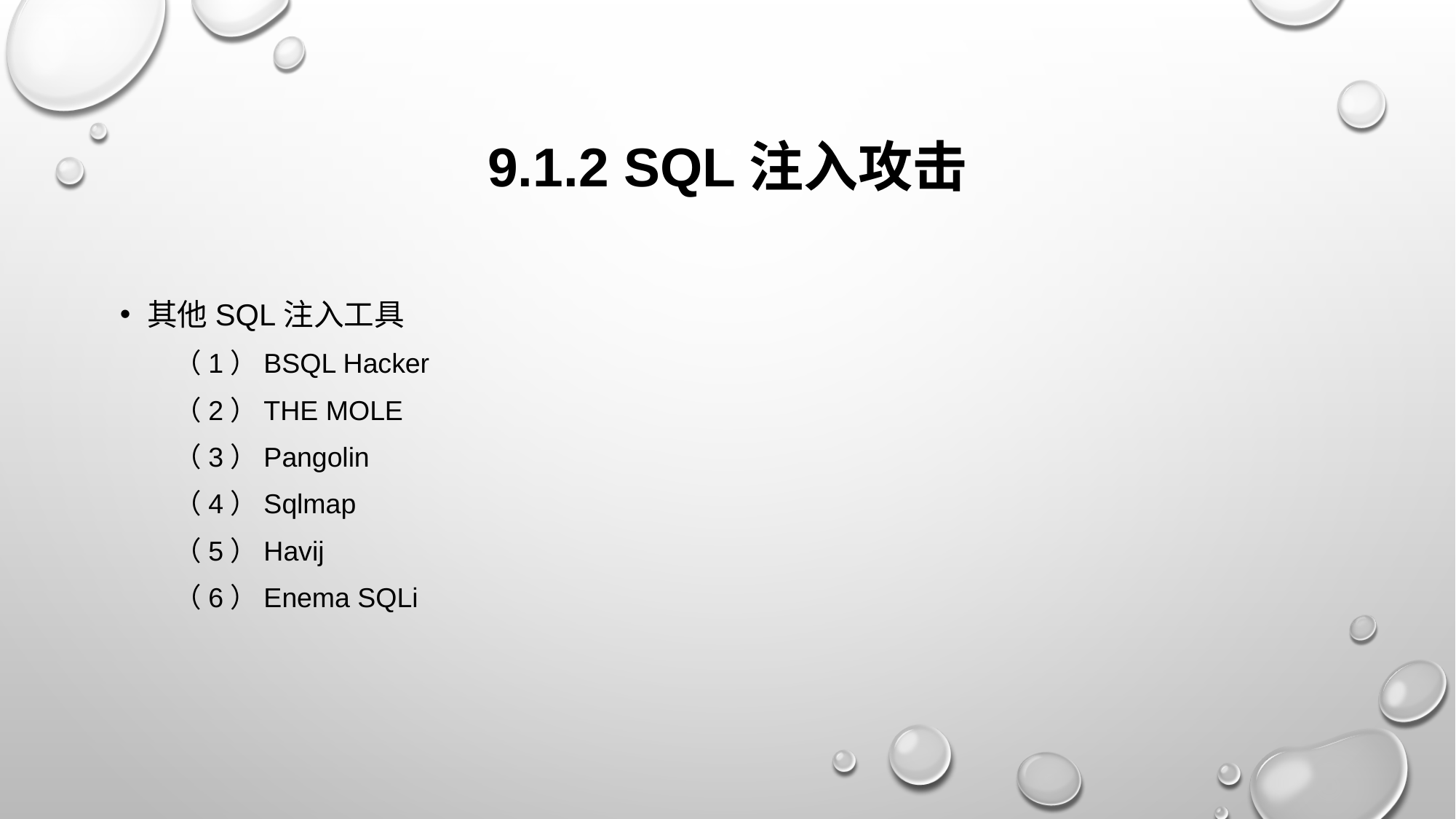

# 9.1.2 SQL注入攻击
其他SQL注入工具
（1）BSQL Hacker
（2）The Mole
（3）Pangolin
（4）Sqlmap
（5）Havij
（6）Enema SQLi